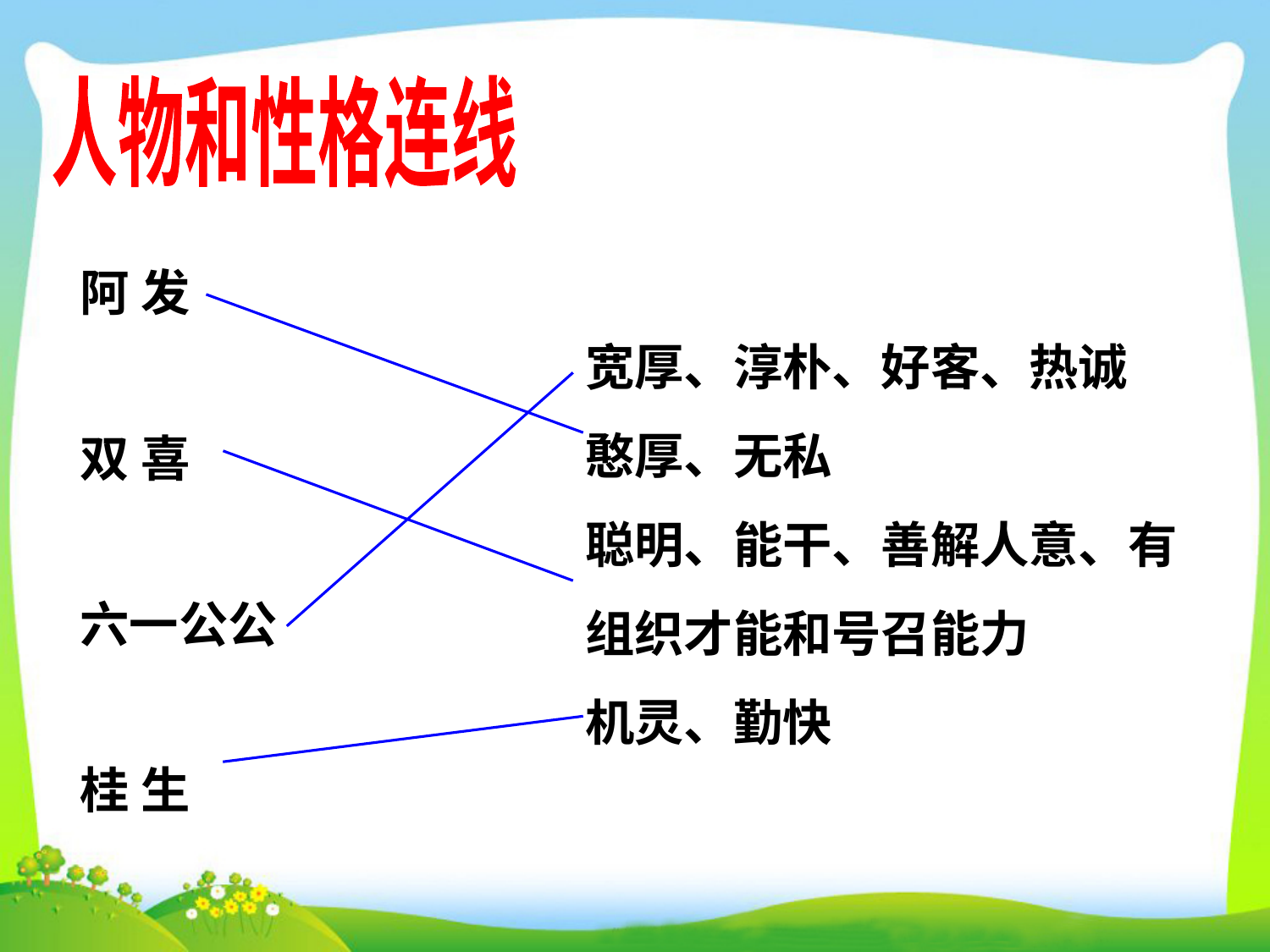

人物和性格连线
阿 发

双 喜

六一公公

桂 生

宽厚、淳朴、好客、热诚
憨厚、无私
聪明、能干、善解人意、有
组织才能和号召能力
机灵、勤快